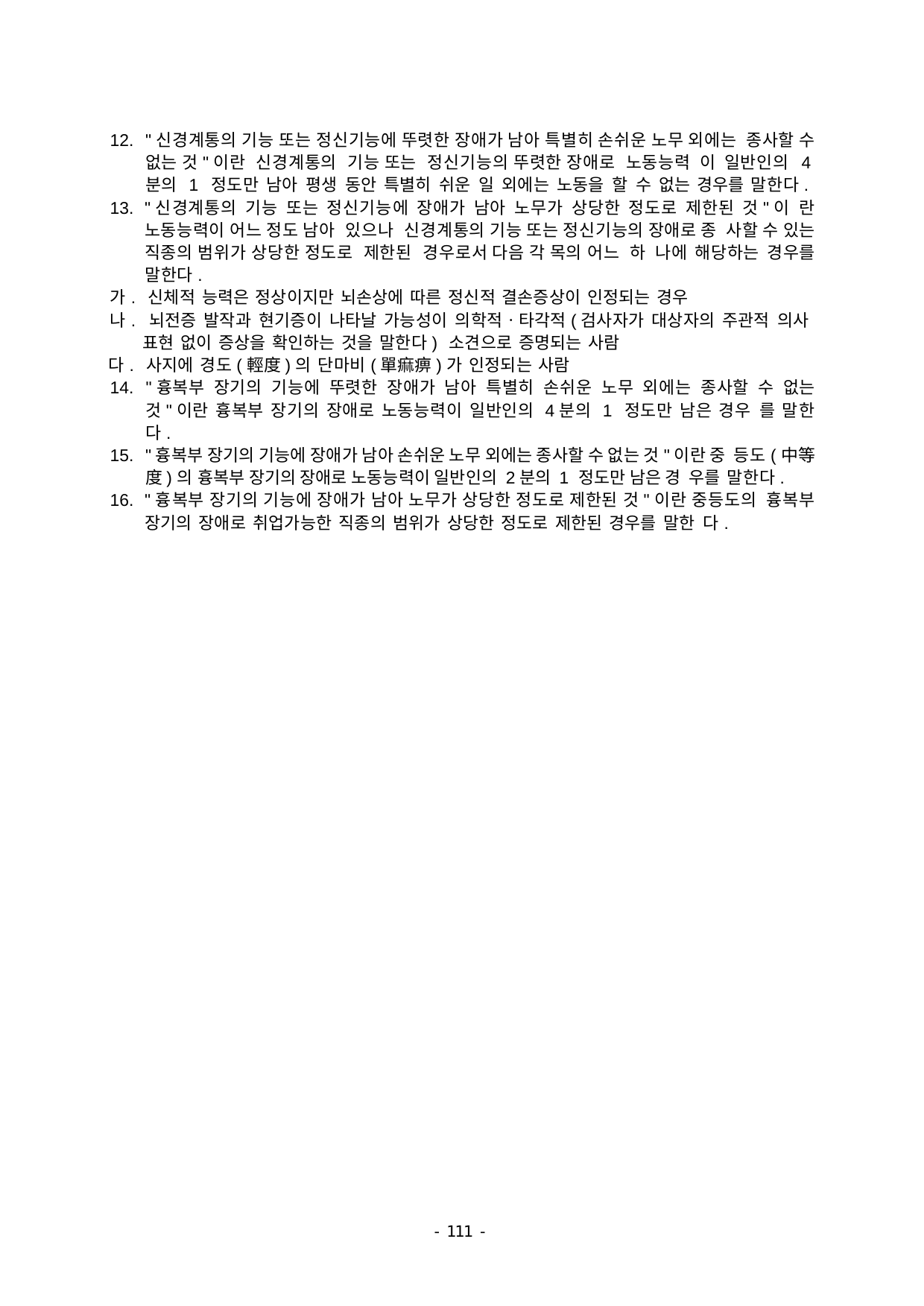

"신경계통의 기능 또는 정신기능에 뚜렷한 장애가 남아 특별히 손쉬운 노무 외에는  종사할 수 없는 것"이란 신경계통의 기능 또는 정신기능의 뚜렷한 장애로 노동능력  이 일반인의 4분의 1 정도만 남아 평생 동안 특별히 쉬운 일 외에는 노동을 할 수  없는 경우를 말한다.
"신경계통의 기능 또는 정신기능에 장애가 남아 노무가 상당한 정도로 제한된 것"이  란 노동능력이 어느 정도 남아 있으나 신경계통의 기능 또는 정신기능의 장애로 종  사할 수 있는 직종의 범위가 상당한 정도로 제한된 경우로서 다음 각 목의 어느 하  나에 해당하는 경우를 말한다.
가. 신체적 능력은 정상이지만 뇌손상에 따른 정신적 결손증상이 인정되는 경우
나. 뇌전증 발작과 현기증이 나타날 가능성이 의학적ㆍ타각적(검사자가 대상자의 주관적  의사 표현 없이 증상을 확인하는 것을 말한다) 소견으로 증명되는 사람
다. 사지에 경도(輕度)의 단마비(單痲痹)가 인정되는 사람
"흉복부 장기의 기능에 뚜렷한 장애가 남아 특별히 손쉬운 노무 외에는 종사할 수  없는 것"이란 흉복부 장기의 장애로 노동능력이 일반인의 4분의 1 정도만 남은 경우  를 말한다.
"흉복부 장기의 기능에 장애가 남아 손쉬운 노무 외에는 종사할 수 없는 것"이란 중  등도(中等度)의 흉복부 장기의 장애로 노동능력이 일반인의 2분의 1 정도만 남은 경  우를 말한다.
"흉복부 장기의 기능에 장애가 남아 노무가 상당한 정도로 제한된 것"이란 중등도의  흉복부 장기의 장애로 취업가능한 직종의 범위가 상당한 정도로 제한된 경우를 말한  다.
- 111 -